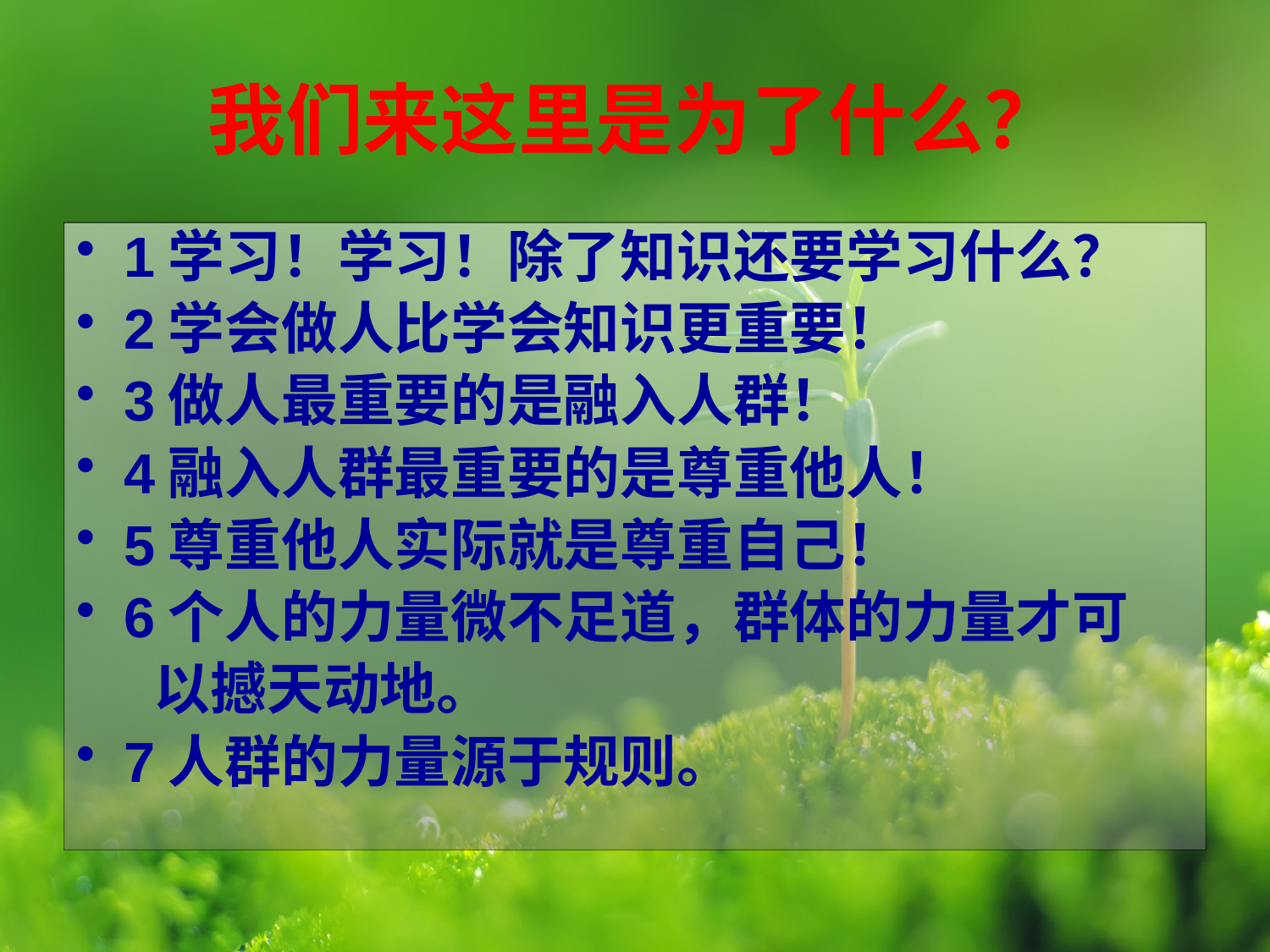

# 我们来这里是为了什么？
1学习！学习！除了知识还要学习什么？
2学会做人比学会知识更重要！
3做人最重要的是融入人群！
4融入人群最重要的是尊重他人！
5尊重他人实际就是尊重自己！
6个人的力量微不足道，群体的力量才可
     以撼天动地。
7人群的力量源于规则。